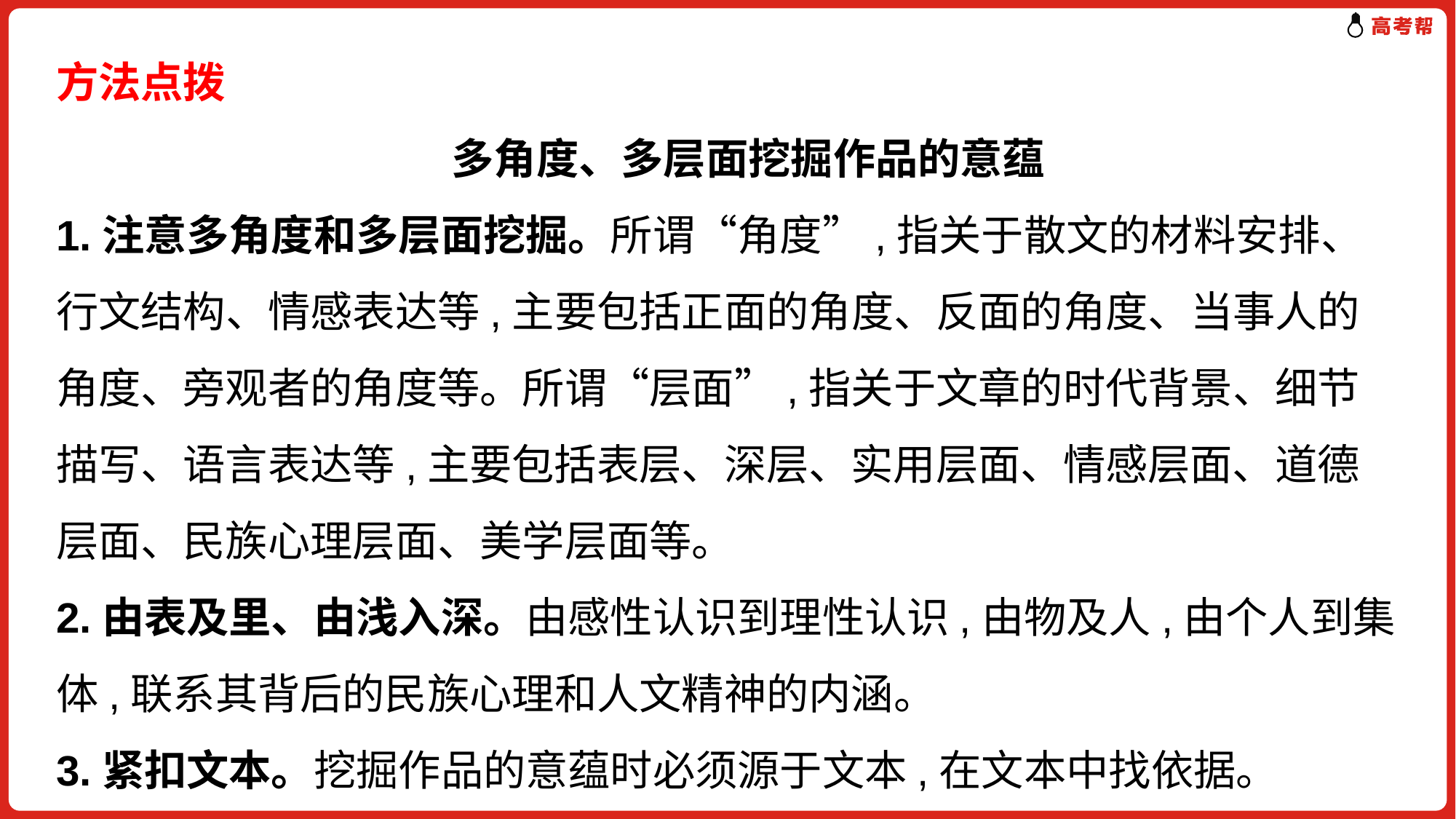

方法点拨
　多角度、多层面挖掘作品的意蕴
1.注意多角度和多层面挖掘。所谓“角度”,指关于散文的材料安排、行文结构、情感表达等,主要包括正面的角度、反面的角度、当事人的角度、旁观者的角度等。所谓“层面”,指关于文章的时代背景、细节描写、语言表达等,主要包括表层、深层、实用层面、情感层面、道德层面、民族心理层面、美学层面等。
2.由表及里、由浅入深。由感性认识到理性认识,由物及人,由个人到集体,联系其背后的民族心理和人文精神的内涵。
3.紧扣文本。挖掘作品的意蕴时必须源于文本,在文本中找依据。